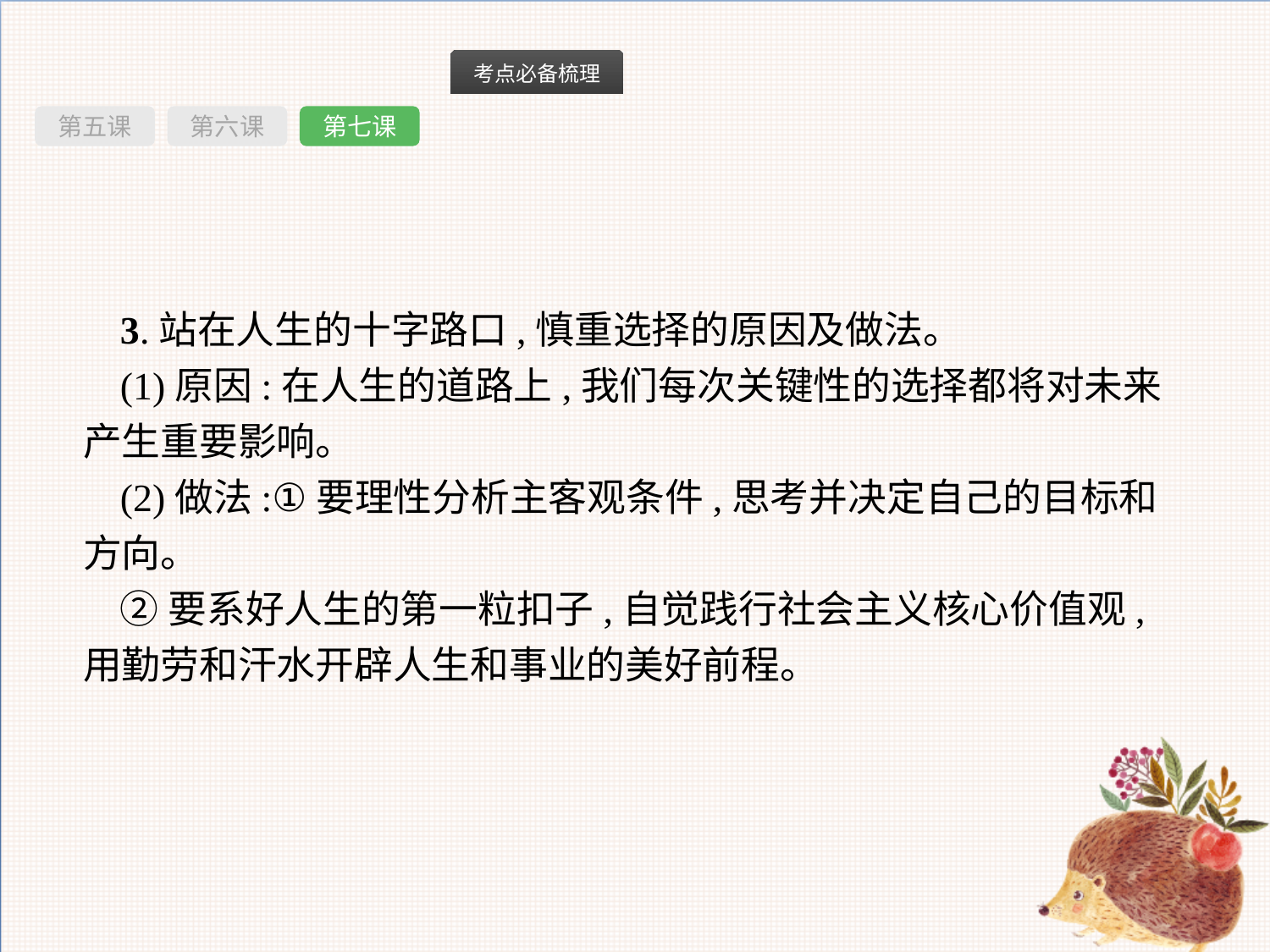

第五课
第六课
第七课
3.站在人生的十字路口,慎重选择的原因及做法。
(1)原因:在人生的道路上,我们每次关键性的选择都将对未来产生重要影响。
(2)做法:①要理性分析主客观条件,思考并决定自己的目标和方向。
②要系好人生的第一粒扣子,自觉践行社会主义核心价值观,用勤劳和汗水开辟人生和事业的美好前程。